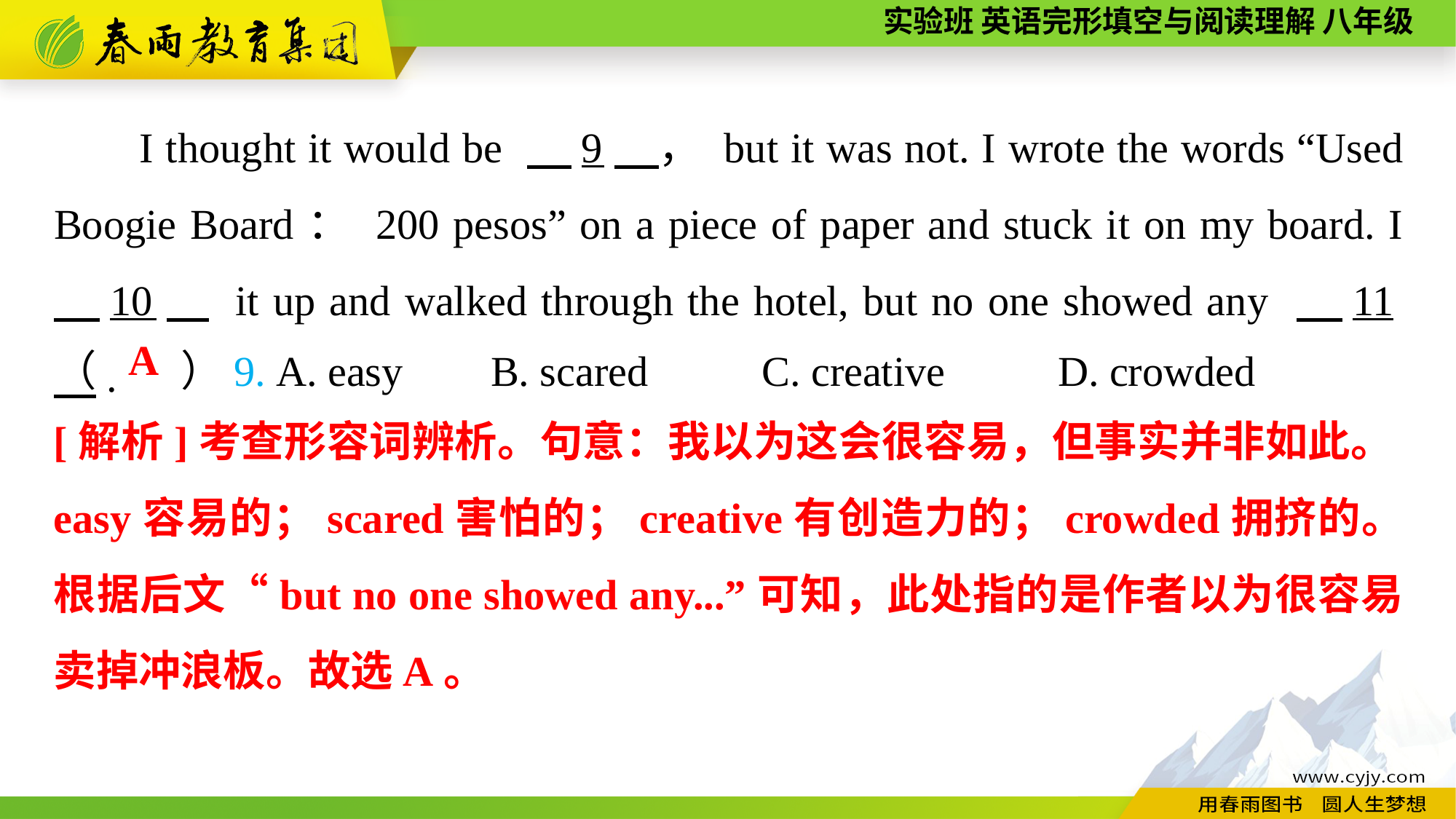

I thought it would be 　9　， but it was not. I wrote the words “Used Boogie Board： 200 pesos” on a piece of paper and stuck it on my board. I 　10　 it up and walked through the hotel, but no one showed any 　11　.
（　　）9. A. easy	B. scared	     C. creative	  D. crowded
A
[解析]考查形容词辨析。句意：我以为这会很容易，但事实并非如此。easy容易的；scared害怕的；creative有创造力的；crowded拥挤的。根据后文“but no one showed any...”可知，此处指的是作者以为很容易卖掉冲浪板。故选A。